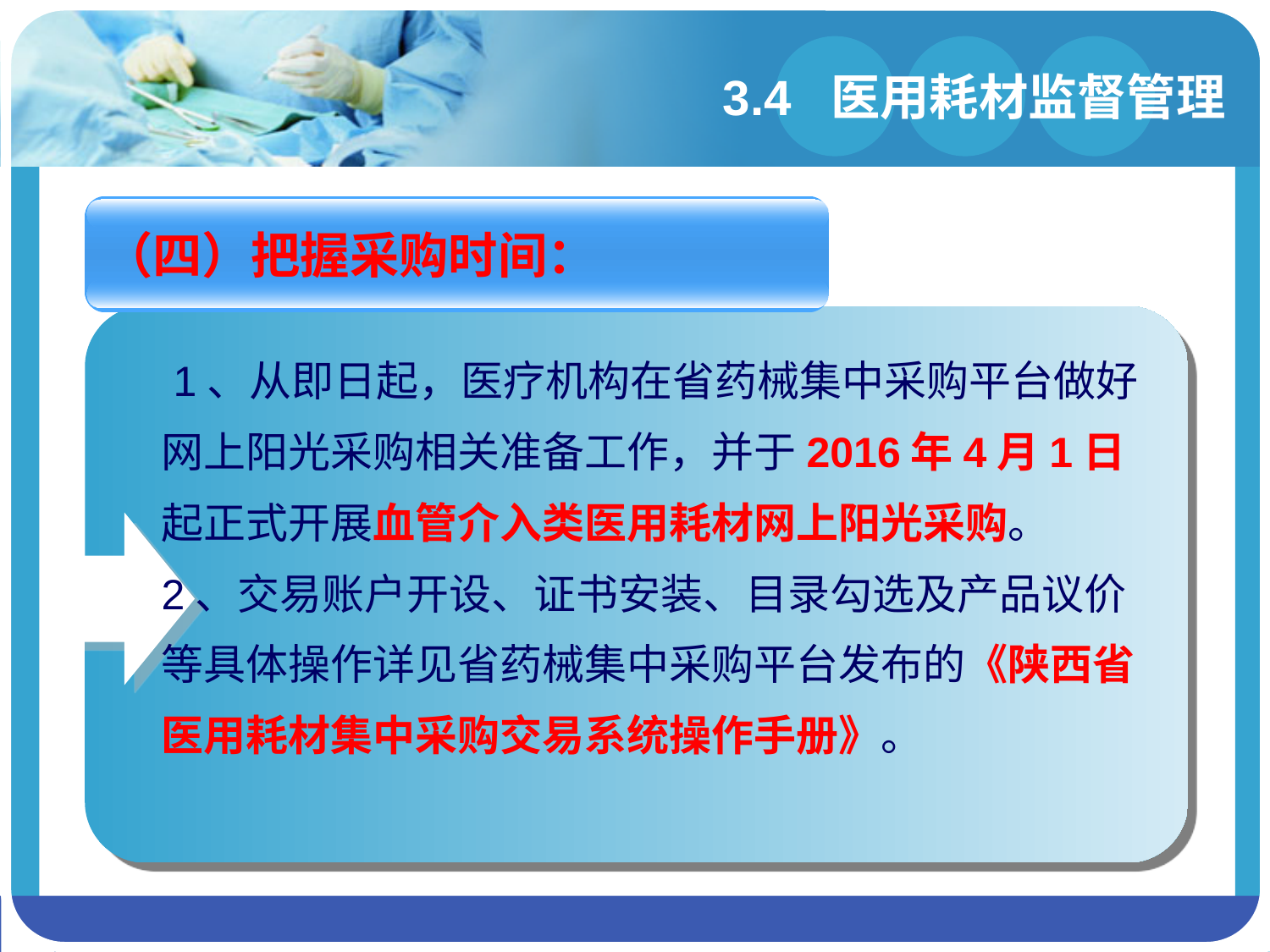

# 3.4  医用耗材监督管理
（四）把握采购时间：

 1、从即日起，医疗机构在省药械集中采购平台做好网上阳光采购相关准备工作，并于2016年4月1日起正式开展血管介入类医用耗材网上阳光采购。
2、交易账户开设、证书安装、目录勾选及产品议价等具体操作详见省药械集中采购平台发布的《陕西省医用耗材集中采购交易系统操作手册》。